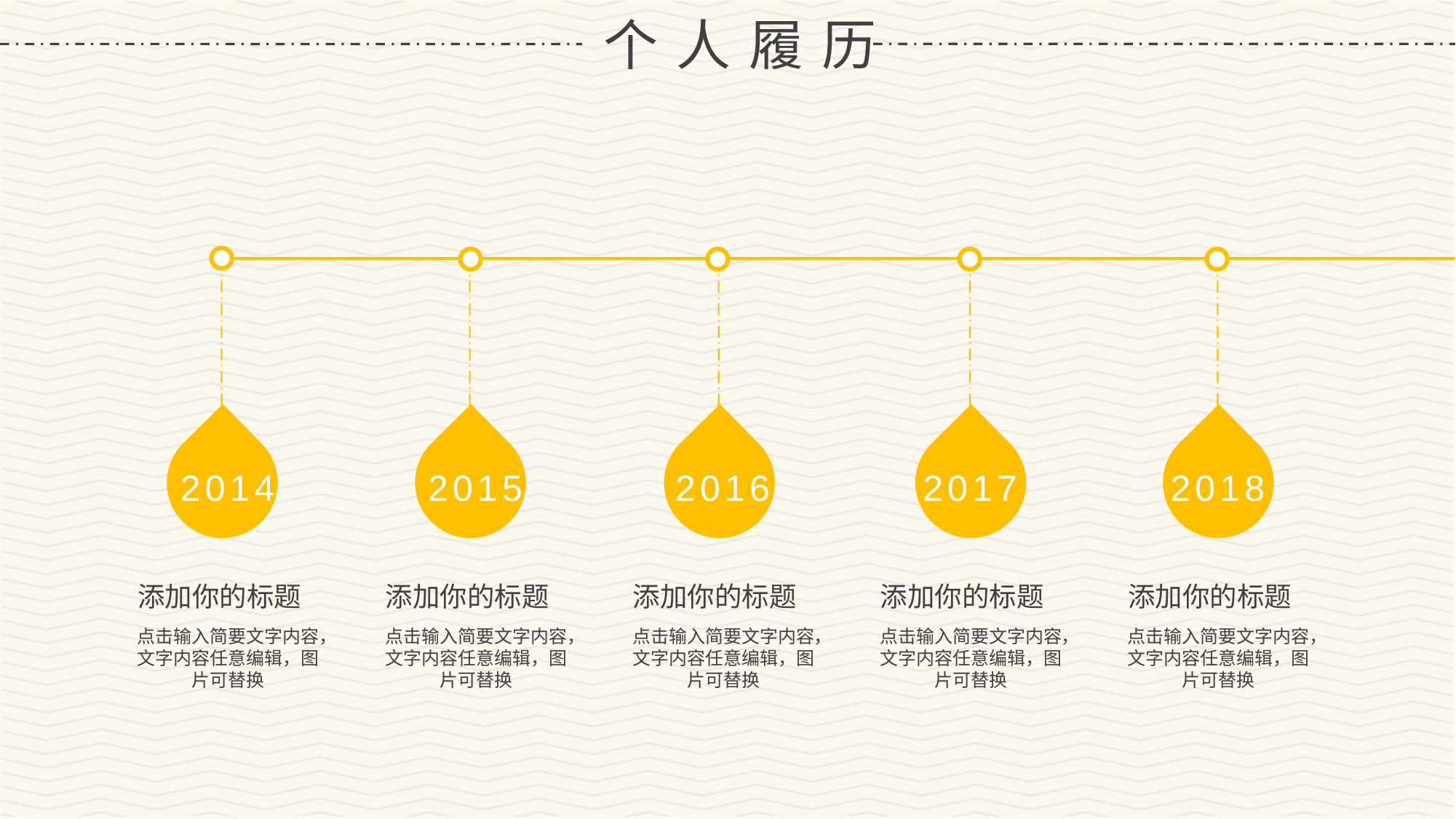

个人履历

2014
添加你的标题
点击输入简要文字内容，文字内容任意编辑，图片可替换
2015
添加你的标题
点击输入简要文字内容，文字内容任意编辑，图片可替换
2016
添加你的标题
点击输入简要文字内容，文字内容任意编辑，图片可替换
2017
添加你的标题
点击输入简要文字内容，文字内容任意编辑，图片可替换
2018
添加你的标题
点击输入简要文字内容，文字内容任意编辑，图片可替换